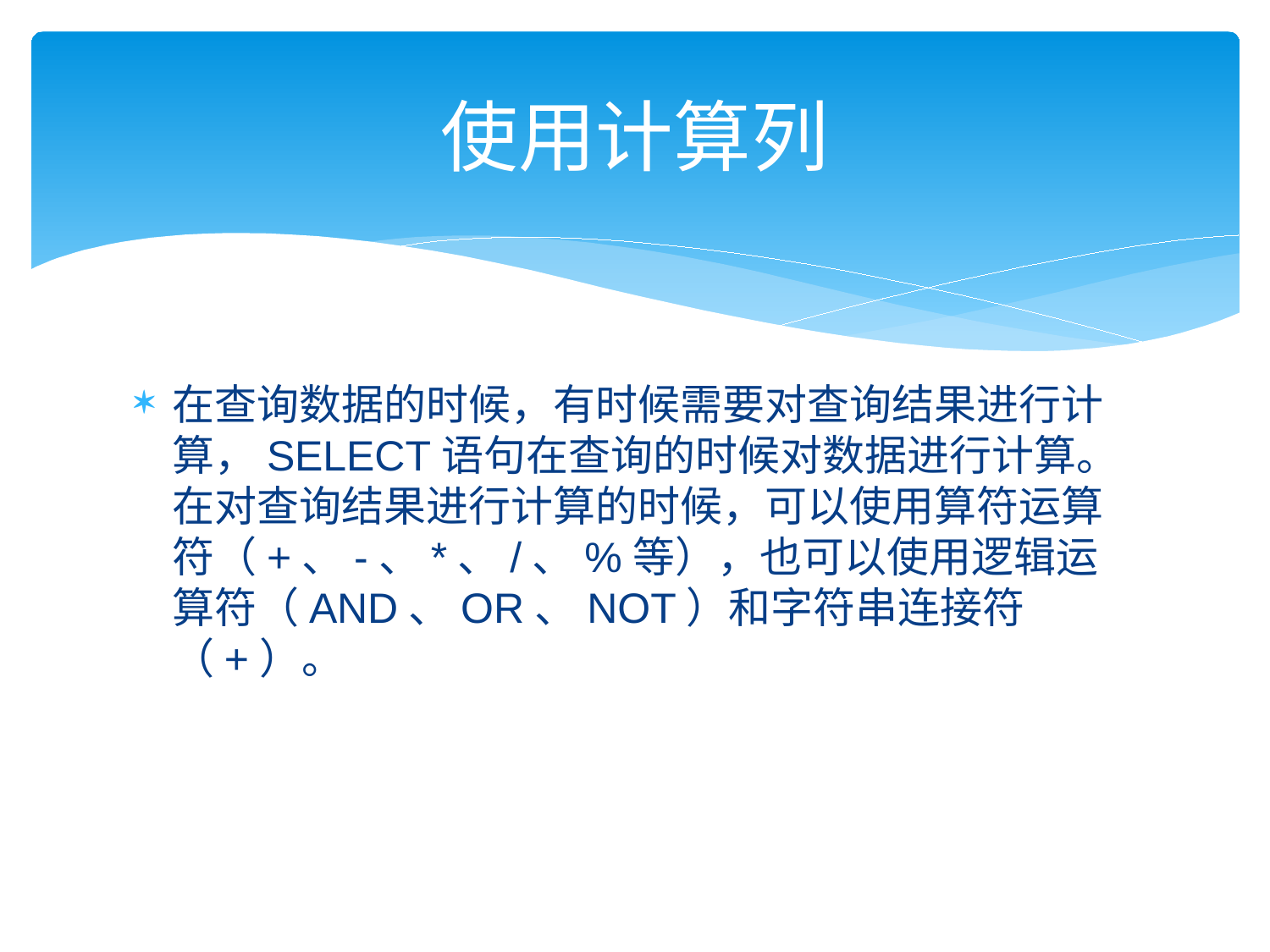

# 使用计算列
在查询数据的时候，有时候需要对查询结果进行计算，SELECT语句在查询的时候对数据进行计算。在对查询结果进行计算的时候，可以使用算符运算符（+、-、*、/、%等），也可以使用逻辑运算符（AND、OR、NOT）和字符串连接符（+）。